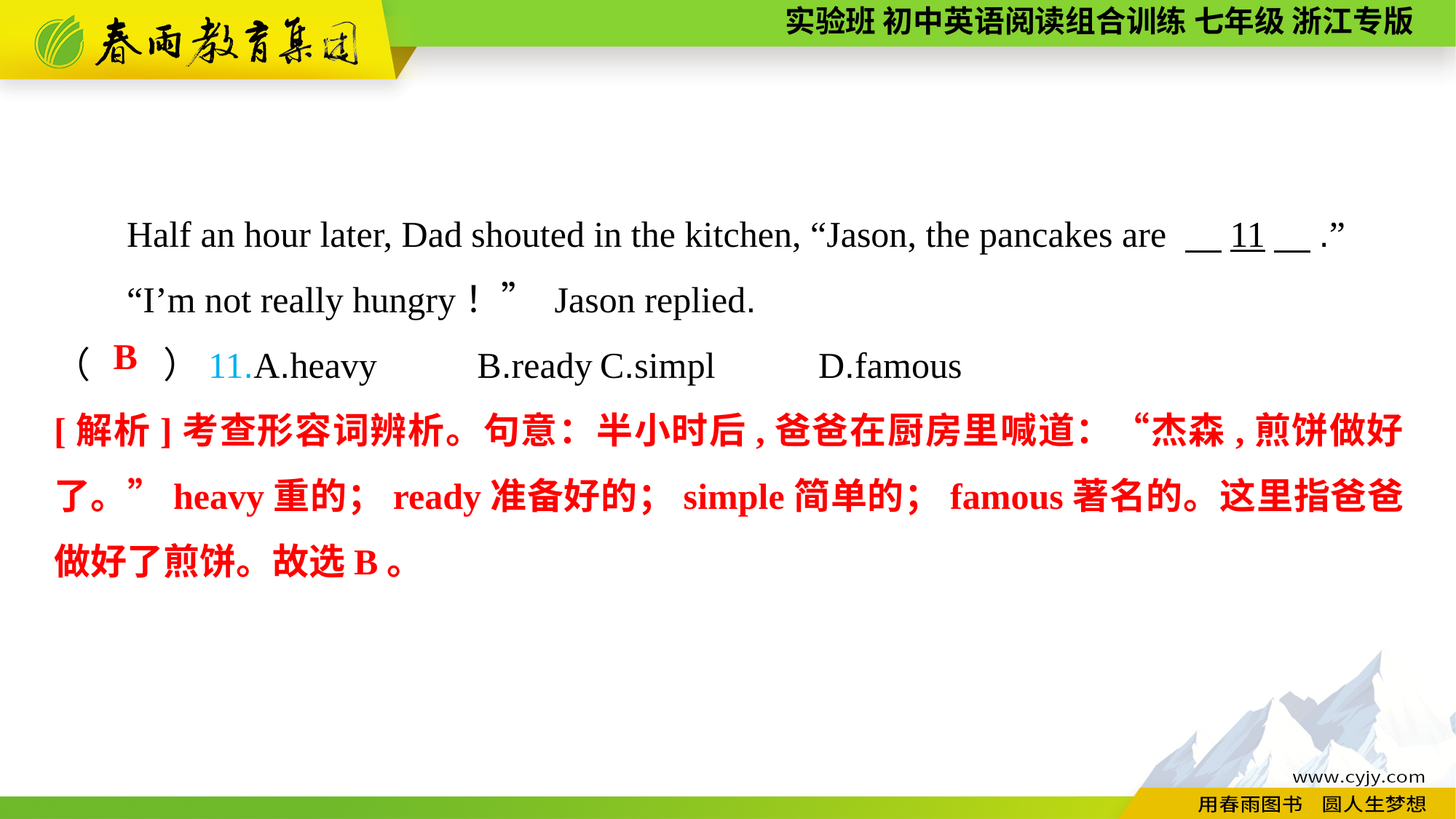

Half an hour later, Dad shouted in the kitchen, “Jason, the pancakes are 　11　.”
“I’m not really hungry！” Jason replied.
（　　）11.A.heavy           B.ready	C.simpl	D.famous
B
[解析]考查形容词辨析。句意：半小时后,爸爸在厨房里喊道：“杰森,煎饼做好了。”heavy重的；ready准备好的；simple简单的；famous著名的。这里指爸爸做好了煎饼。故选B。